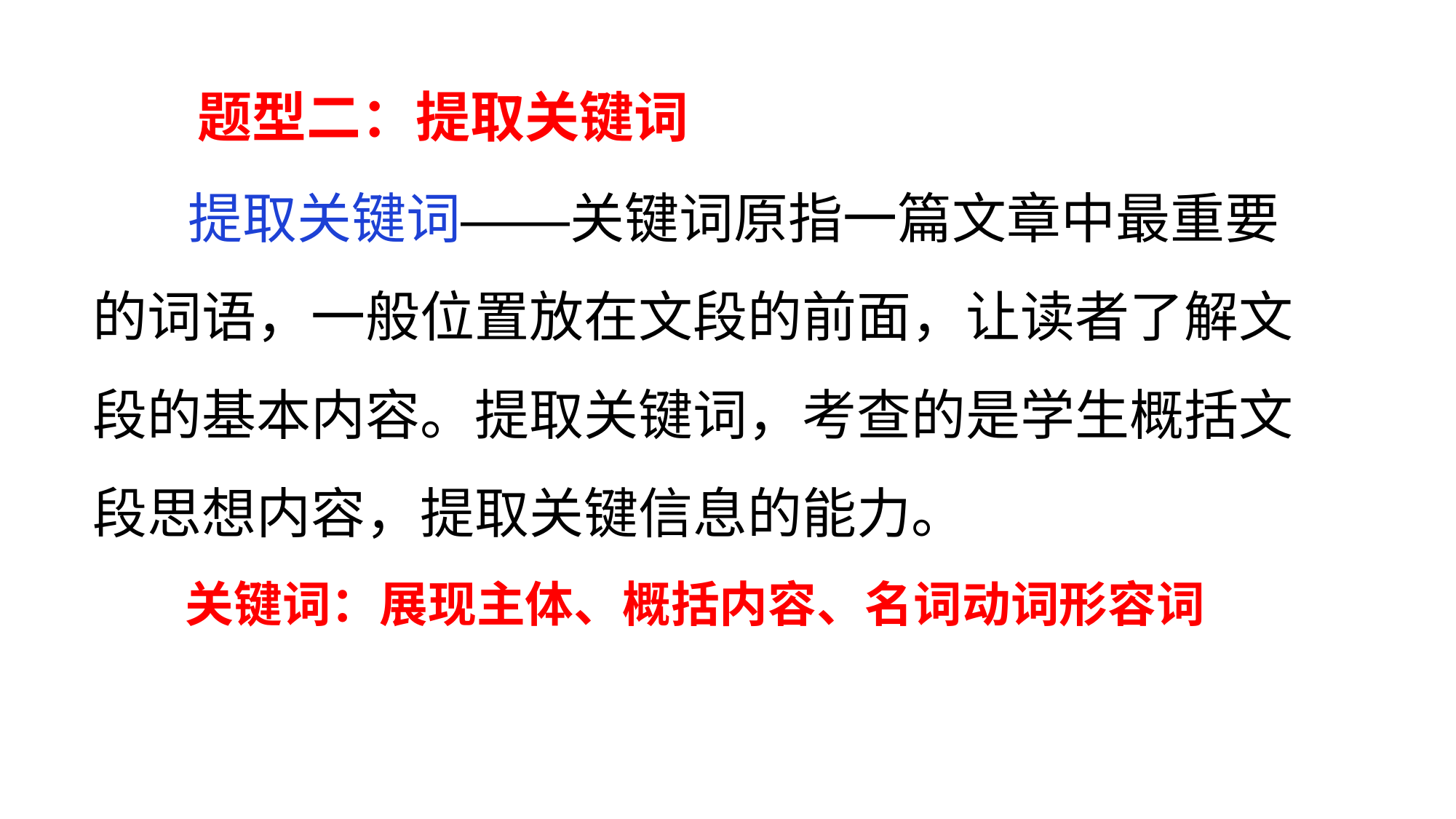

题型二：提取关键词
      提取关键词——关键词原指一篇文章中最重要的词语，一般位置放在文段的前面，让读者了解文段的基本内容。提取关键词，考查的是学生概括文段思想内容，提取关键信息的能力。
      关键词：展现主体、概括内容、名词动词形容词